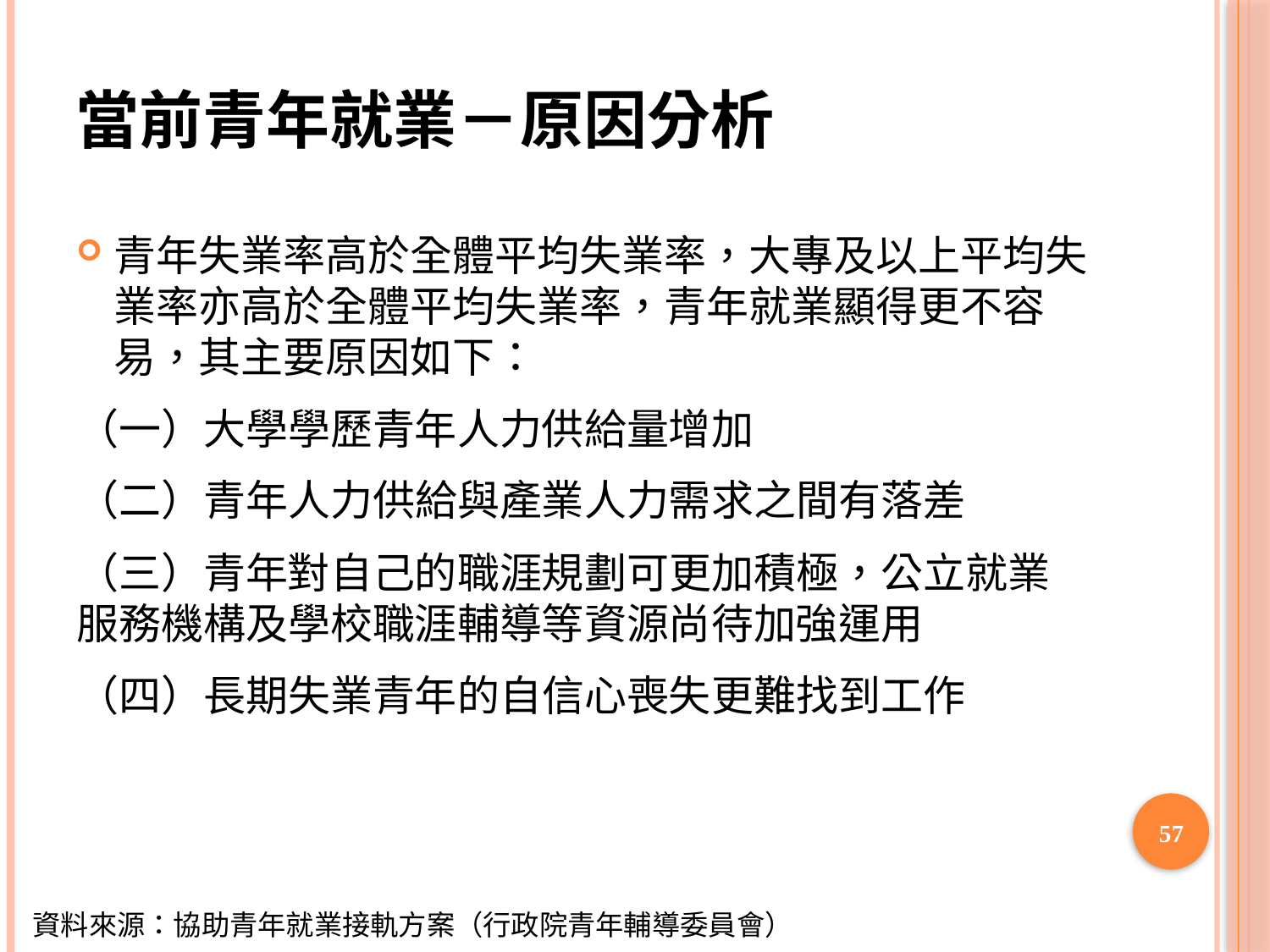

# 當前青年就業－原因分析
青年失業率高於全體平均失業率，大專及以上平均失業率亦高於全體平均失業率，青年就業顯得更不容易，其主要原因如下：
（一）大學學歷青年人力供給量增加
（二）青年人力供給與產業人力需求之間有落差
（三）青年對自己的職涯規劃可更加積極，公立就業服務機構及學校職涯輔導等資源尚待加強運用
（四）長期失業青年的自信心喪失更難找到工作
57
資料來源：協助青年就業接軌方案（行政院青年輔導委員會）